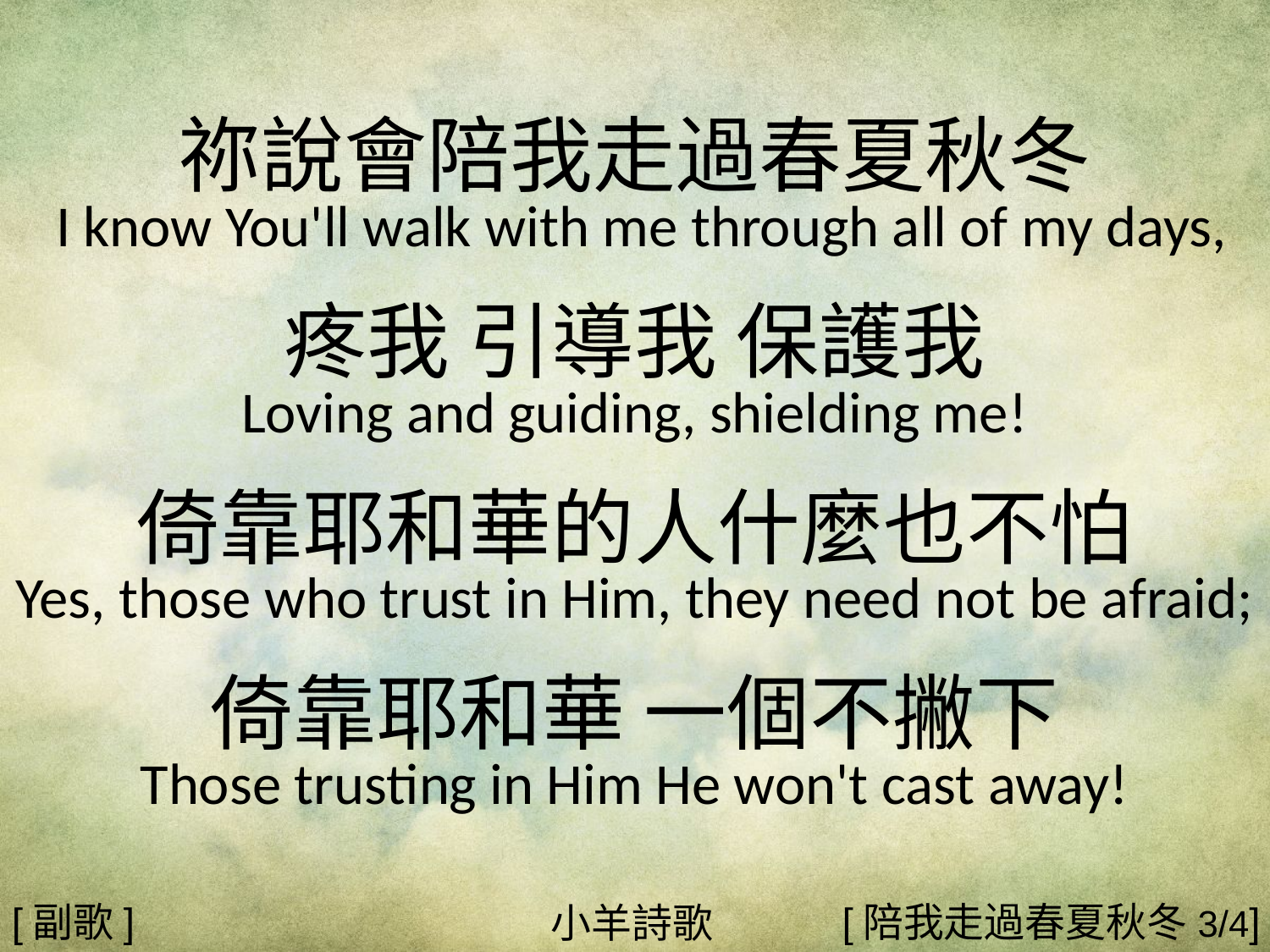

祢說會陪我走過春夏秋冬
 I know You'll walk with me through all of my days,

疼我 引導我 保護我
Loving and guiding, shielding me!

倚靠耶和華的人什麼也不怕
Yes, those who trust in Him, they need not be afraid;

倚靠耶和華 一個不撇下
Those trusting in Him He won't cast away!
#

[副歌]
[陪我走過春夏秋冬3/4]
小羊詩歌